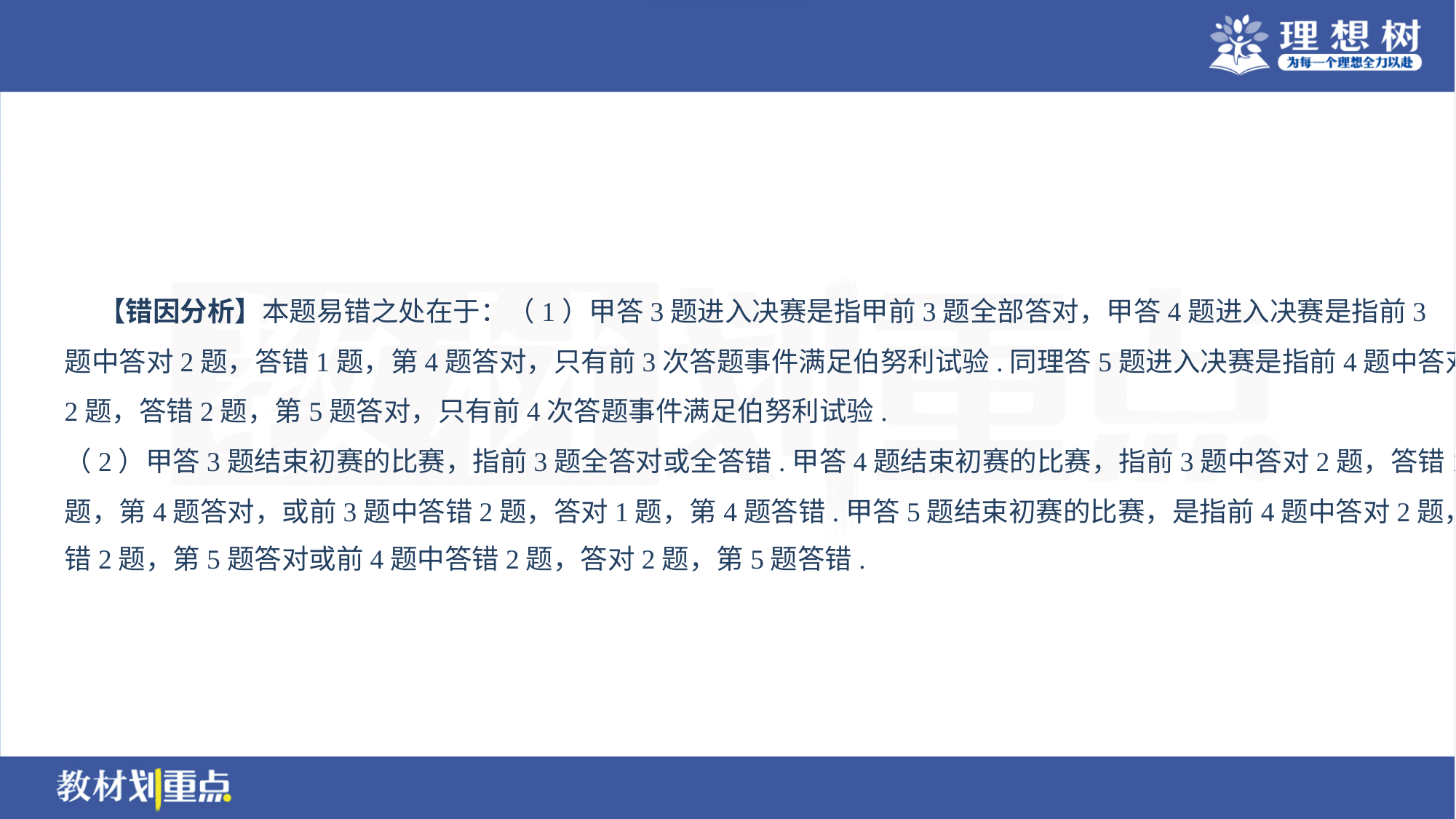

【错因分析】本题易错之处在于：（1）甲答3题进入决赛是指甲前3题全部答对，甲答4题进入决赛是指前3
题中答对2题，答错1题，第4题答对，只有前3次答题事件满足伯努利试验.同理答5题进入决赛是指前4题中答对
2题，答错2题，第5题答对，只有前4次答题事件满足伯努利试验.
（2）甲答3题结束初赛的比赛，指前3题全答对或全答错.甲答4题结束初赛的比赛，指前3题中答对2题，答错1
题，第4题答对，或前3题中答错2题，答对1题，第4题答错.甲答5题结束初赛的比赛，是指前4题中答对2题，答
错2题，第5题答对或前4题中答错2题，答对2题，第5题答错.